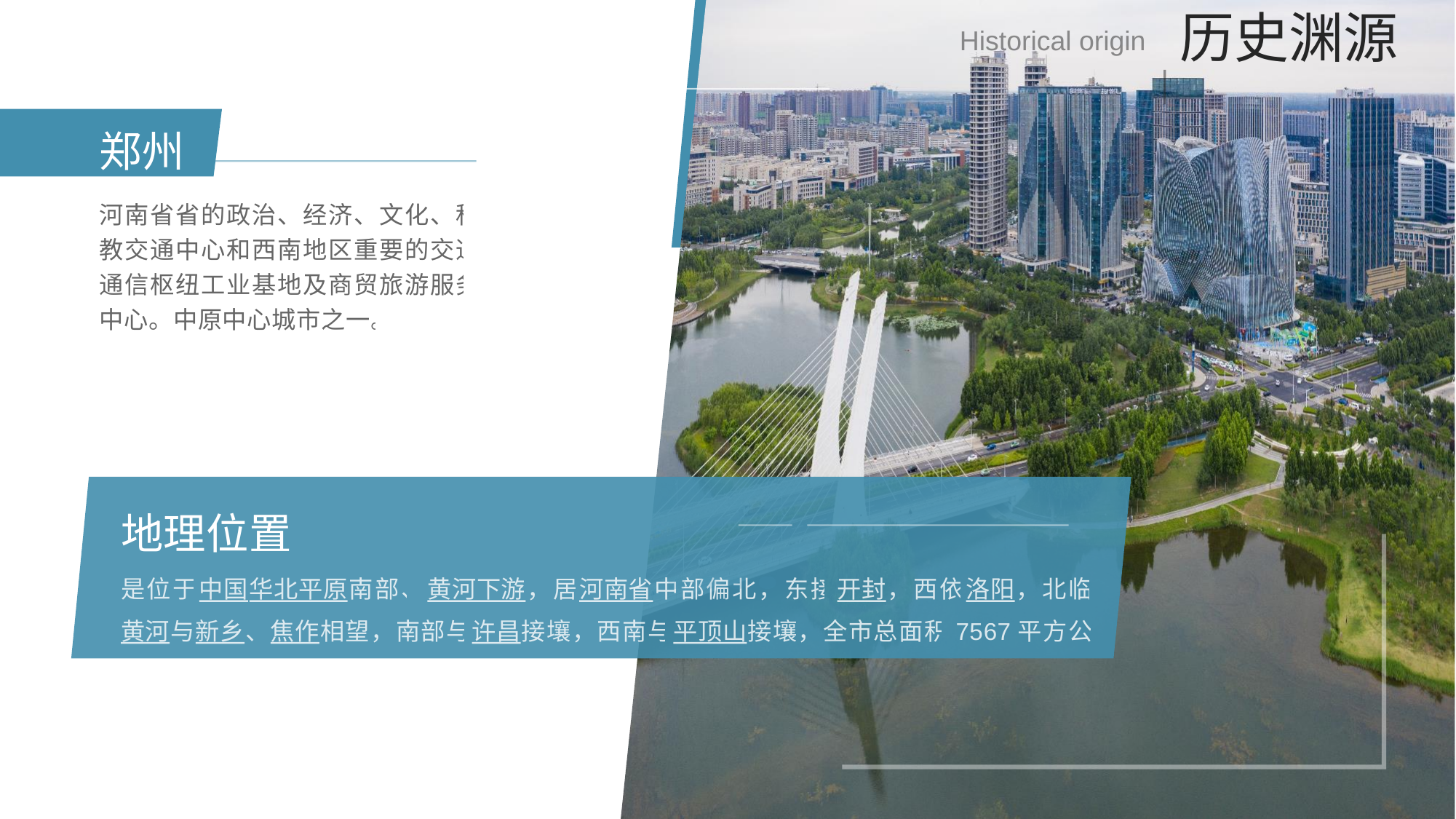

历史渊源
Historical origin

郑州
河南省省的政治、经济、文化、科教交通中心和西南地区重要的交通通信枢纽工业基地及商贸旅游服务中心。中原中心城市之一。

地理位置
是位于中国华北平原南部、黄河下游，居河南省中部偏北，东接开封，西依洛阳，北临黄河与新乡、焦作相望，南部与许昌接壤，西南与平顶山接壤，全市总面积7567平方公里。